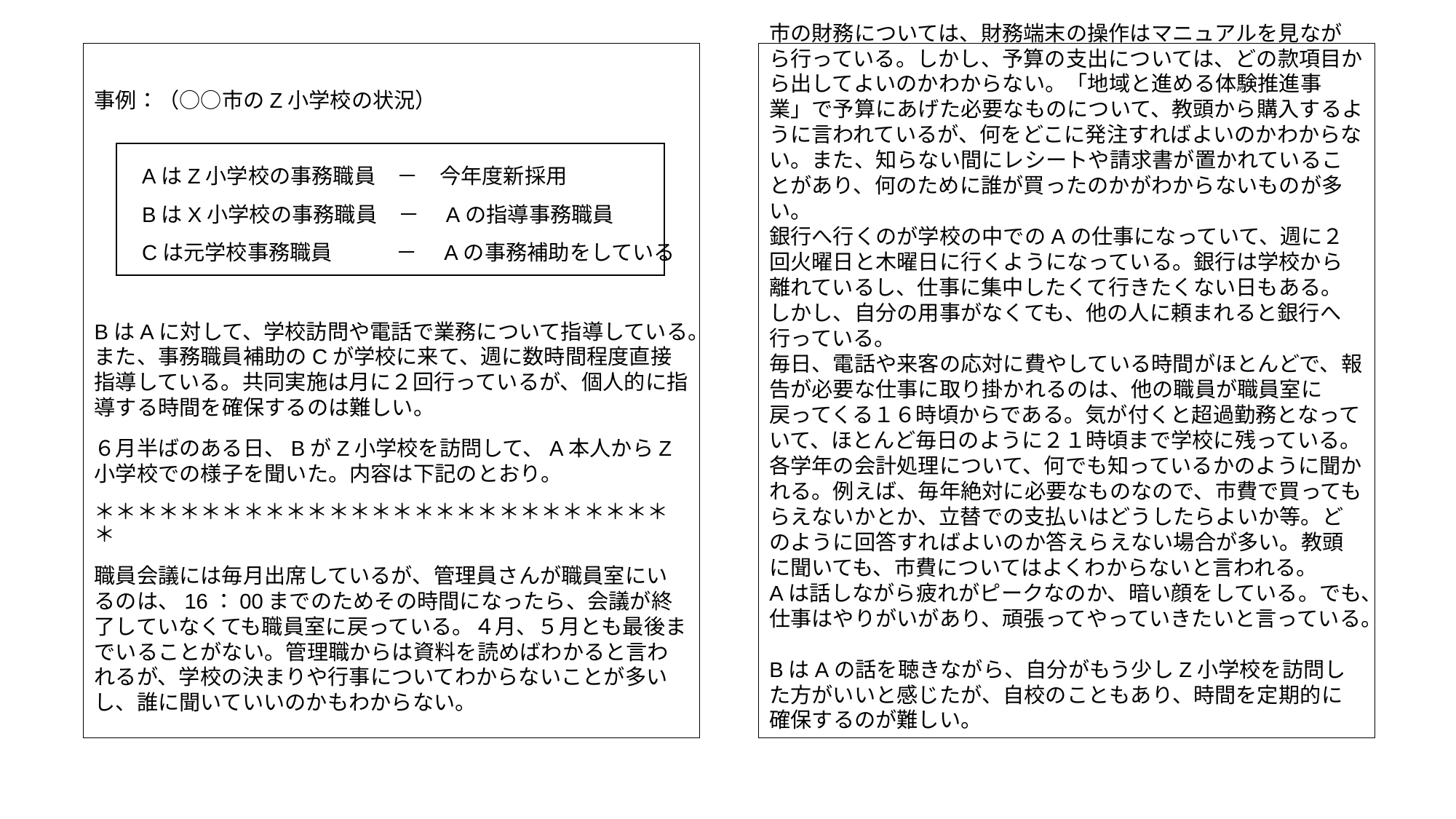

事例：（○○市のZ小学校の状況）

　　AはZ小学校の事務職員　－　今年度新採用
　　BはX小学校の事務職員　－　Aの指導事務職員
　　Cは元学校事務職員　　　－　Aの事務補助をしている

BはAに対して、学校訪問や電話で業務について指導している。また、事務職員補助のCが学校に来て、週に数時間程度直接指導している。共同実施は月に２回行っているが、個人的に指導する時間を確保するのは難しい。
６月半ばのある日、BがZ小学校を訪問して、A本人からZ小学校での様子を聞いた。内容は下記のとおり。
＊＊＊＊＊＊＊＊＊＊＊＊＊＊＊＊＊＊＊＊＊＊＊＊＊＊＊＊
職員会議には毎月出席しているが、管理員さんが職員室にいるのは、16：00までのためその時間になったら、会議が終了していなくても職員室に戻っている。４月、５月とも最後までいることがない。管理職からは資料を読めばわかると言われるが、学校の決まりや行事についてわからないことが多いし、誰に聞いていいのかもわからない。
# 市の財務については、財務端末の操作はマニュアルを見ながら行っている。しかし、予算の支出については、どの款項目から出してよいのかわからない。「地域と進める体験推進事業」で予算にあげた必要なものについて、教頭から購入するように言われているが、何をどこに発注すればよいのかわからない。また、知らない間にレシートや請求書が置かれていることがあり、何のために誰が買ったのかがわからないものが多い。 銀行へ行くのが学校の中でのAの仕事になっていて、週に２回火曜日と木曜日に行くようになっている。銀行は学校から離れているし、仕事に集中したくて行きたくない日もある。しかし、自分の用事がなくても、他の人に頼まれると銀行へ行っている。 毎日、電話や来客の応対に費やしている時間がほとんどで、報告が必要な仕事に取り掛かれるのは、他の職員が職員室に戻ってくる１６時頃からである。気が付くと超過勤務となっていて、ほとんど毎日のように２１時頃まで学校に残っている。 各学年の会計処理について、何でも知っているかのように聞かれる。例えば、毎年絶対に必要なものなので、市費で買ってもらえないかとか、立替での支払いはどうしたらよいか等。どのように回答すればよいのか答えらえない場合が多い。教頭に聞いても、市費についてはよくわからないと言われる。 Aは話しながら疲れがピークなのか、暗い顔をしている。でも、仕事はやりがいがあり、頑張ってやっていきたいと言っている。 BはAの話を聴きながら、自分がもう少しZ小学校を訪問した方がいいと感じたが、自校のこともあり、時間を定期的に確保するのが難しい。